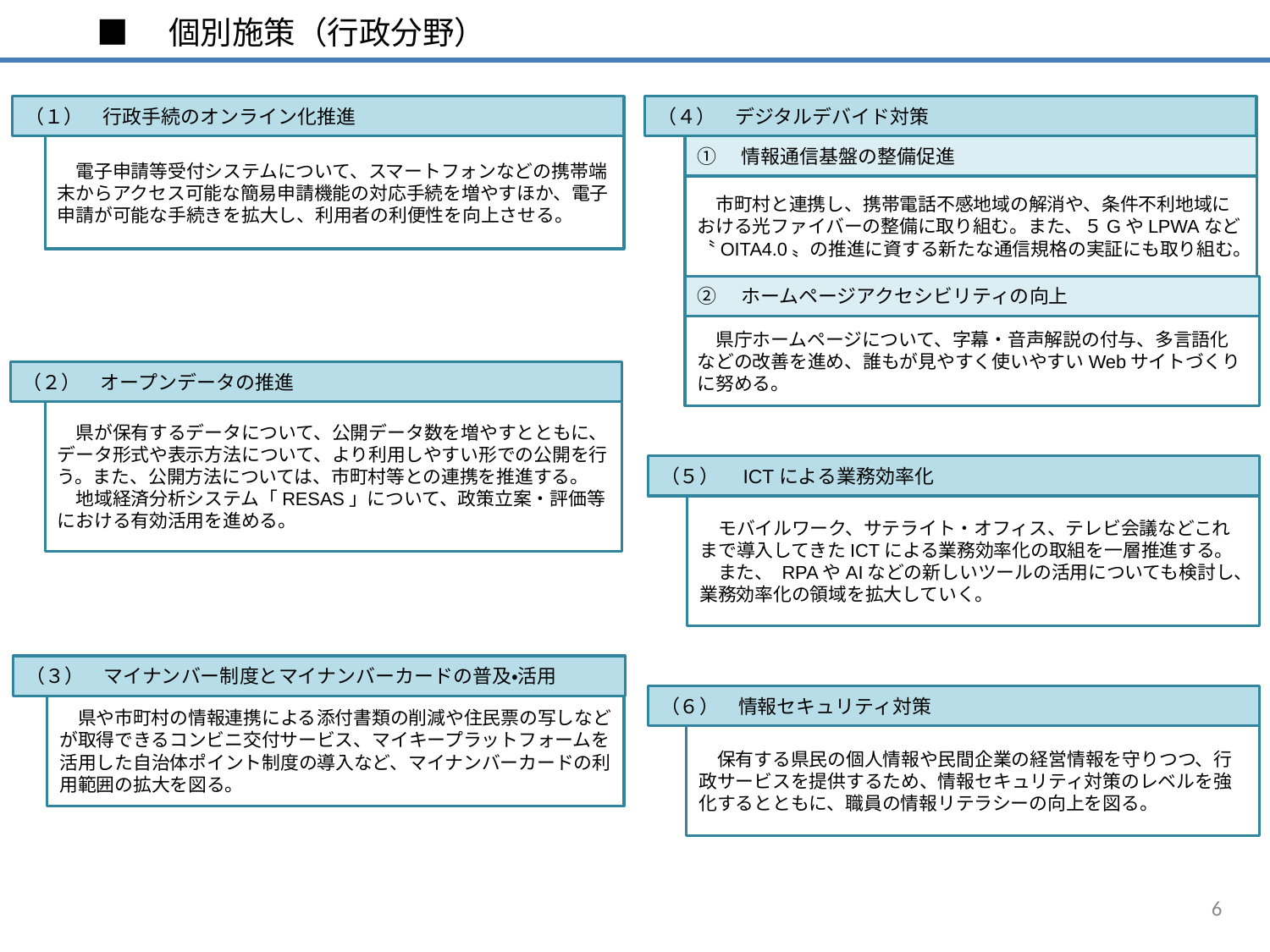

■　個別施策（行政分野）
（４）　デジタルデバイド対策
（１）　行政手続のオンライン化推進
　電子申請等受付システムについて、スマートフォンなどの携帯端末からアクセス可能な簡易申請機能の対応手続を増やすほか、電子申請が可能な手続きを拡大し、利用者の利便性を向上させる。
①　情報通信基盤の整備促進
　市町村と連携し、携帯電話不感地域の解消や、条件不利地域における光ファイバーの整備に取り組む。また、５GやLPWAなど〝OITA4.0〟の推進に資する新たな通信規格の実証にも取り組む。
②　ホームページアクセシビリティの向上
　県庁ホームページについて、字幕・音声解説の付与、多言語化などの改善を進め、誰もが見やすく使いやすいWebサイトづくりに努める。
（２）　オープンデータの推進
　県が保有するデータについて、公開データ数を増やすとともに、データ形式や表示方法について、より利用しやすい形での公開を行う。また、公開方法については、市町村等との連携を推進する。
　地域経済分析システム「RESAS」について、政策立案・評価等における有効活用を進める。
（５）　ICTによる業務効率化
　モバイルワーク、サテライト・オフィス、テレビ会議などこれまで導入してきたICTによる業務効率化の取組を一層推進する。
　また、 RPAやAIなどの新しいツールの活用についても検討し、業務効率化の領域を拡大していく。
（３）　マイナンバー制度とマイナンバーカードの普及・活用
（６）　情報セキュリティ対策
　県や市町村の情報連携による添付書類の削減や住民票の写しなどが取得できるコンビニ交付サービス、マイキープラットフォームを活用した自治体ポイント制度の導入など、マイナンバーカードの利用範囲の拡大を図る。
　保有する県民の個人情報や民間企業の経営情報を守りつつ、行政サービスを提供するため、情報セキュリティ対策のレベルを強化するとともに、職員の情報リテラシーの向上を図る。
6